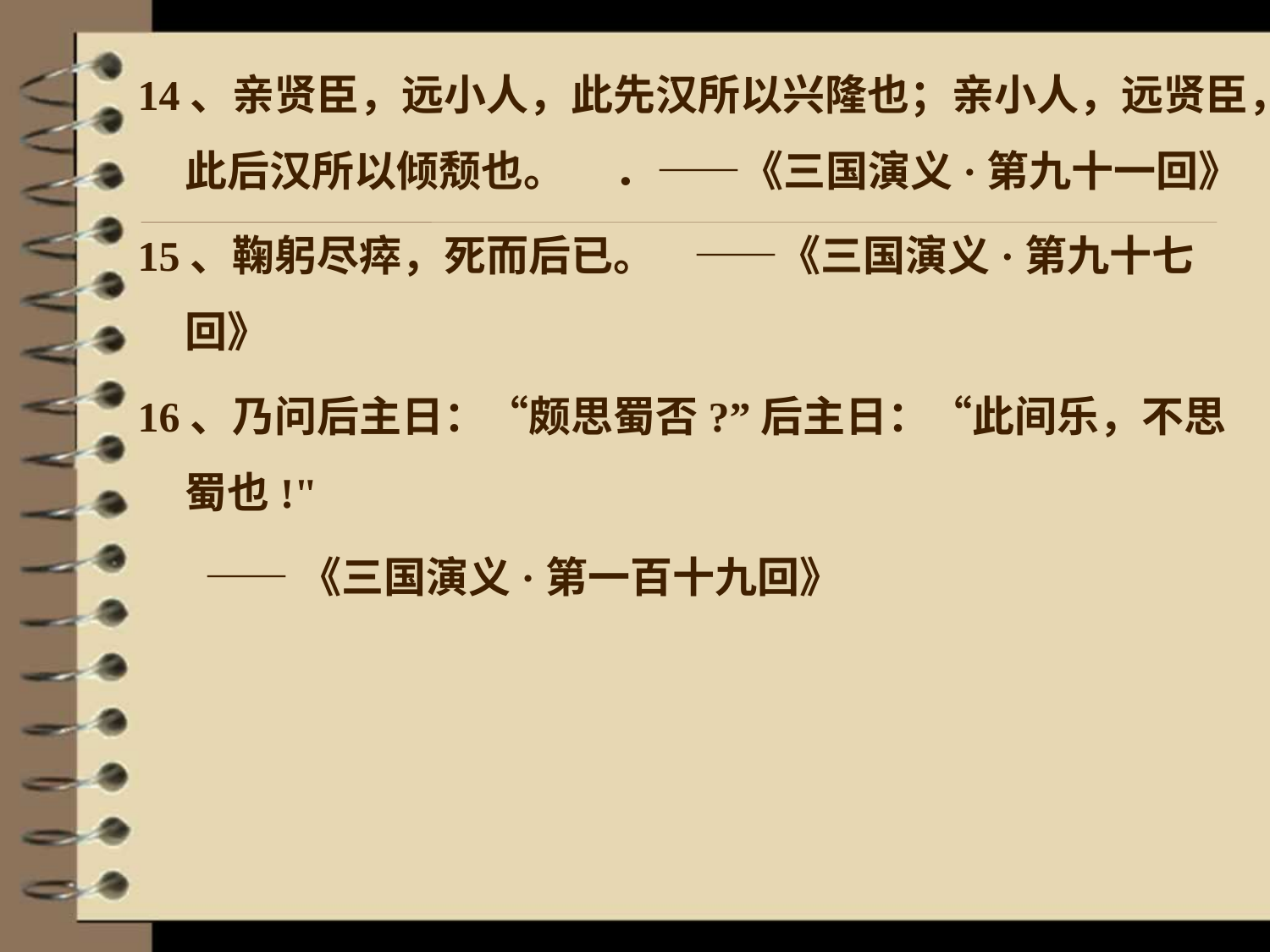

14、亲贤臣，远小人，此先汉所以兴隆也；亲小人，远贤臣，此后汉所以倾颓也。     ．——《三国演义·第九十一回》
15、鞠躬尽瘁，死而后已。    ——《三国演义·第九十七回》
16、乃问后主日：“颇思蜀否?”后主日：“此间乐，不思蜀也!"
       ——《三国演义·第一百十九回》